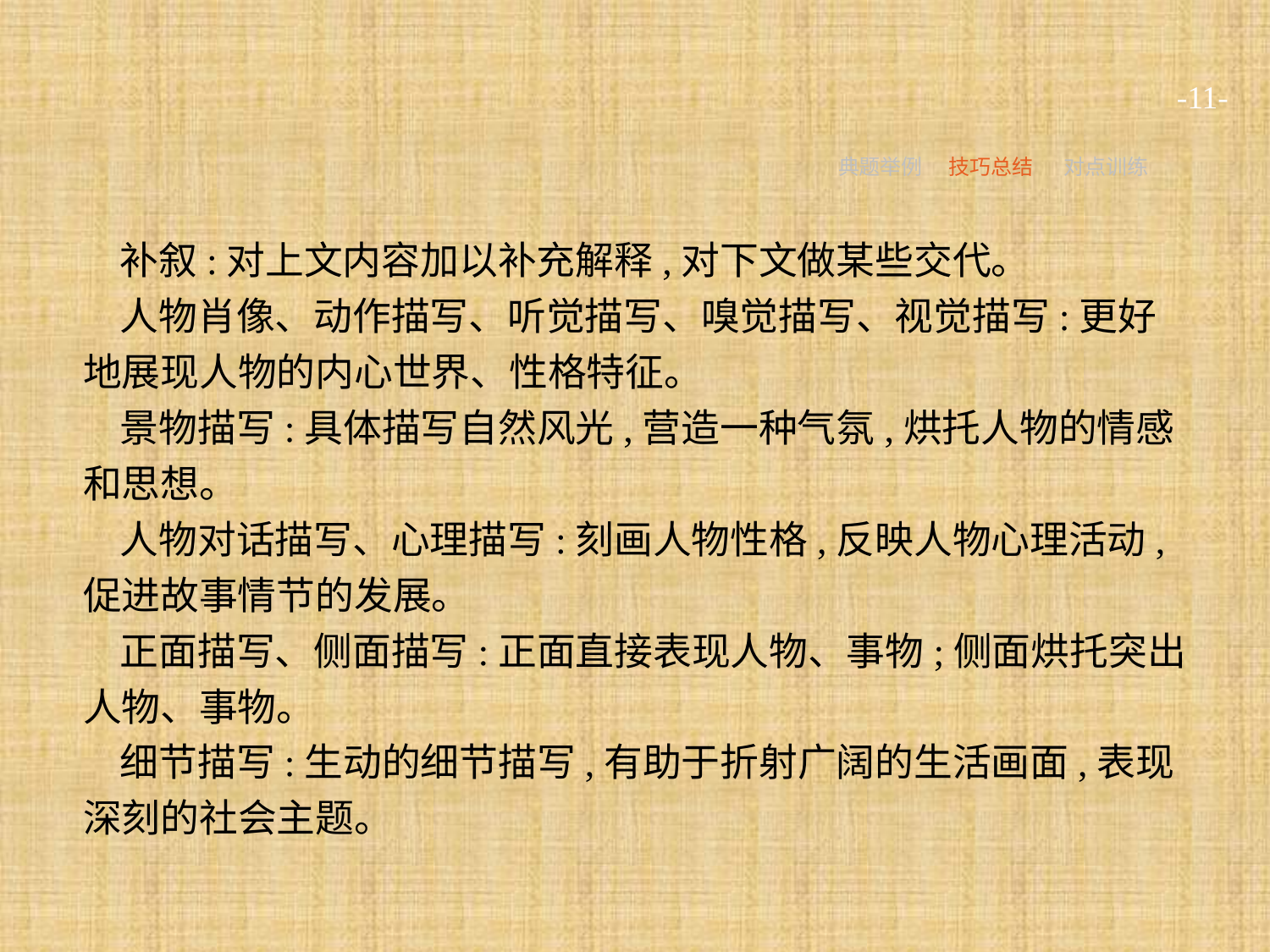

-11-
典题举例
技巧总结
对点训练
补叙:对上文内容加以补充解释,对下文做某些交代。
人物肖像、动作描写、听觉描写、嗅觉描写、视觉描写:更好地展现人物的内心世界、性格特征。
景物描写:具体描写自然风光,营造一种气氛,烘托人物的情感和思想。
人物对话描写、心理描写:刻画人物性格,反映人物心理活动,促进故事情节的发展。
正面描写、侧面描写:正面直接表现人物、事物;侧面烘托突出人物、事物。
细节描写:生动的细节描写,有助于折射广阔的生活画面,表现深刻的社会主题。